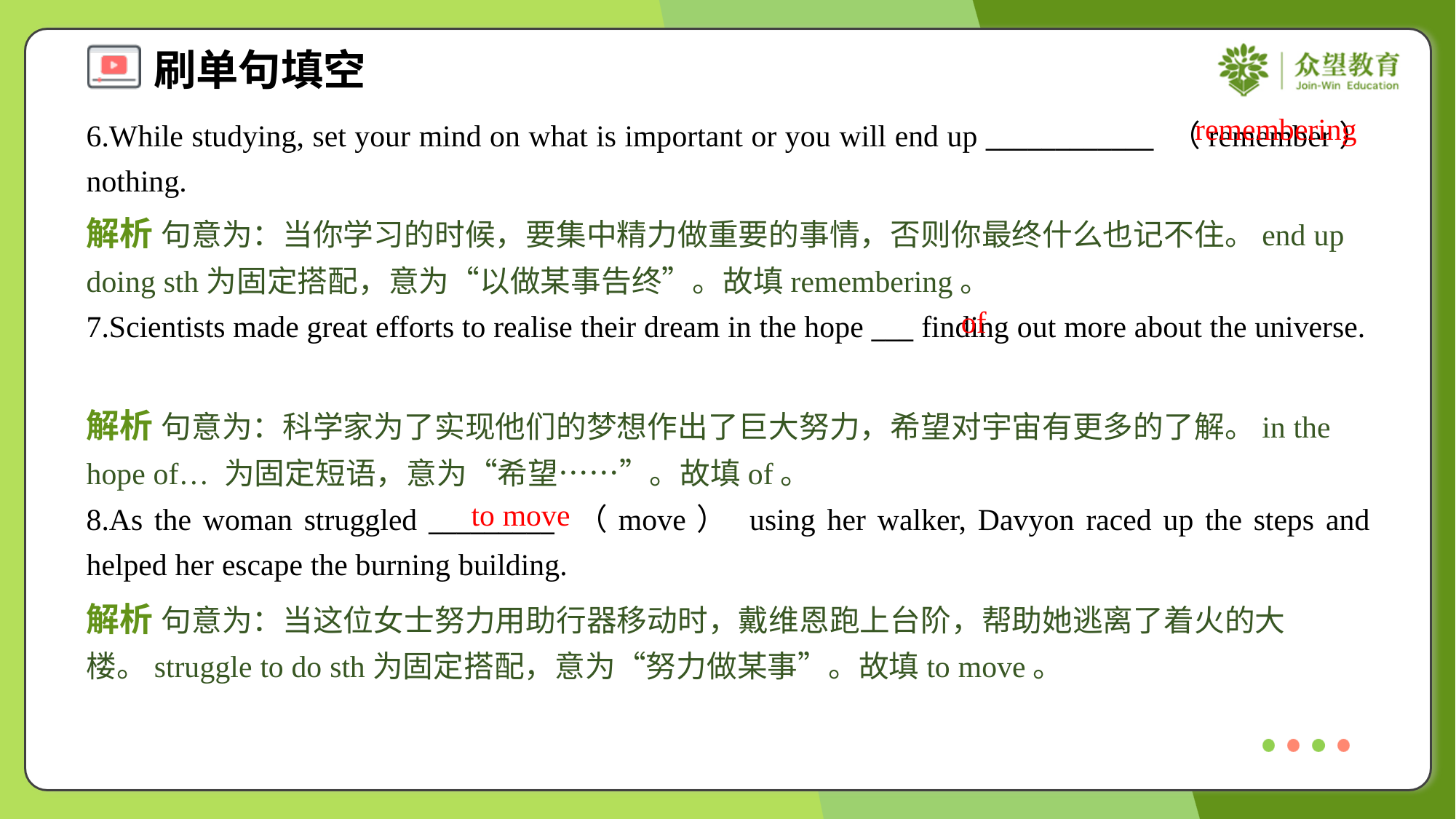

remembering
6.While studying, set your mind on what is important or you will end up ____________ （remember） nothing.
解析 句意为：当你学习的时候，要集中精力做重要的事情，否则你最终什么也记不住。end up doing sth为固定搭配，意为“以做某事告终”。故填remembering。
of
7.Scientists made great efforts to realise their dream in the hope ___ finding out more about the universe.
解析 句意为：科学家为了实现他们的梦想作出了巨大努力，希望对宇宙有更多的了解。in the hope of… 为固定短语，意为“希望……”。故填of。
to move
8.As the woman struggled _________ （move） using her walker, Davyon raced up the steps and helped her escape the burning building.
解析 句意为：当这位女士努力用助行器移动时，戴维恩跑上台阶，帮助她逃离了着火的大楼。struggle to do sth为固定搭配，意为“努力做某事”。故填to move。